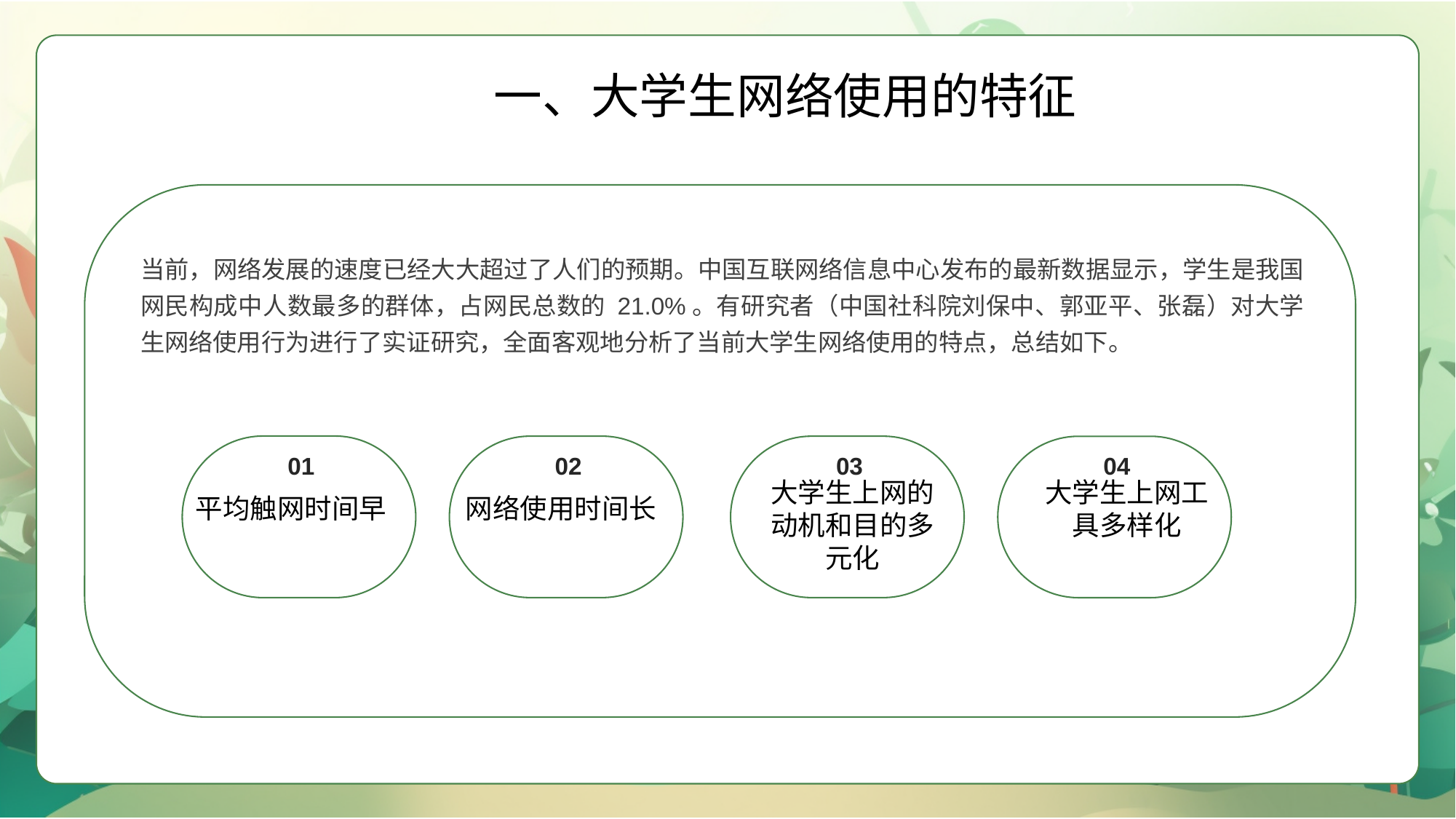

一、大学生网络使用的特征

当前，网络发展的速度已经大大超过了人们的预期。中国互联网络信息中心发布的最新数据显示，学生是我国网民构成中人数最多的群体，占网民总数的 21.0%。有研究者（中国社科院刘保中、郭亚平、张磊）对大学生网络使用行为进行了实证研究，全面客观地分析了当前大学生网络使用的特点，总结如下。

01
平均触网时间早

02
 网络使用时间长

03
大学生上网的动机和目的多元化

04
大学生上网工具多样化